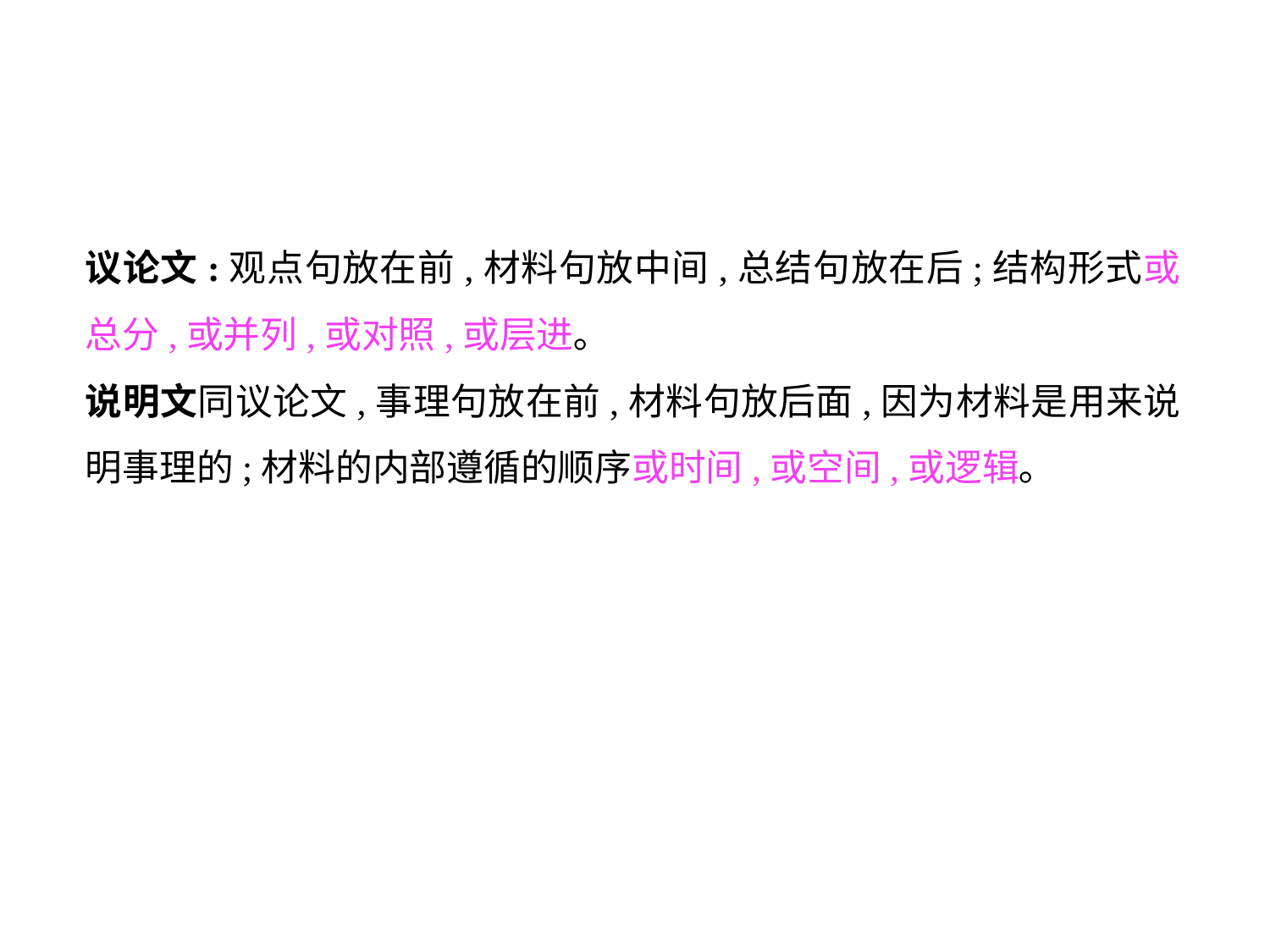

议论文:观点句放在前,材料句放中间,总结句放在后;结构形式或总分,或并列,或对照,或层进｡
说明文同议论文,事理句放在前,材料句放后面,因为材料是用来说明事理的;材料的内部遵循的顺序或时间,或空间,或逻辑｡